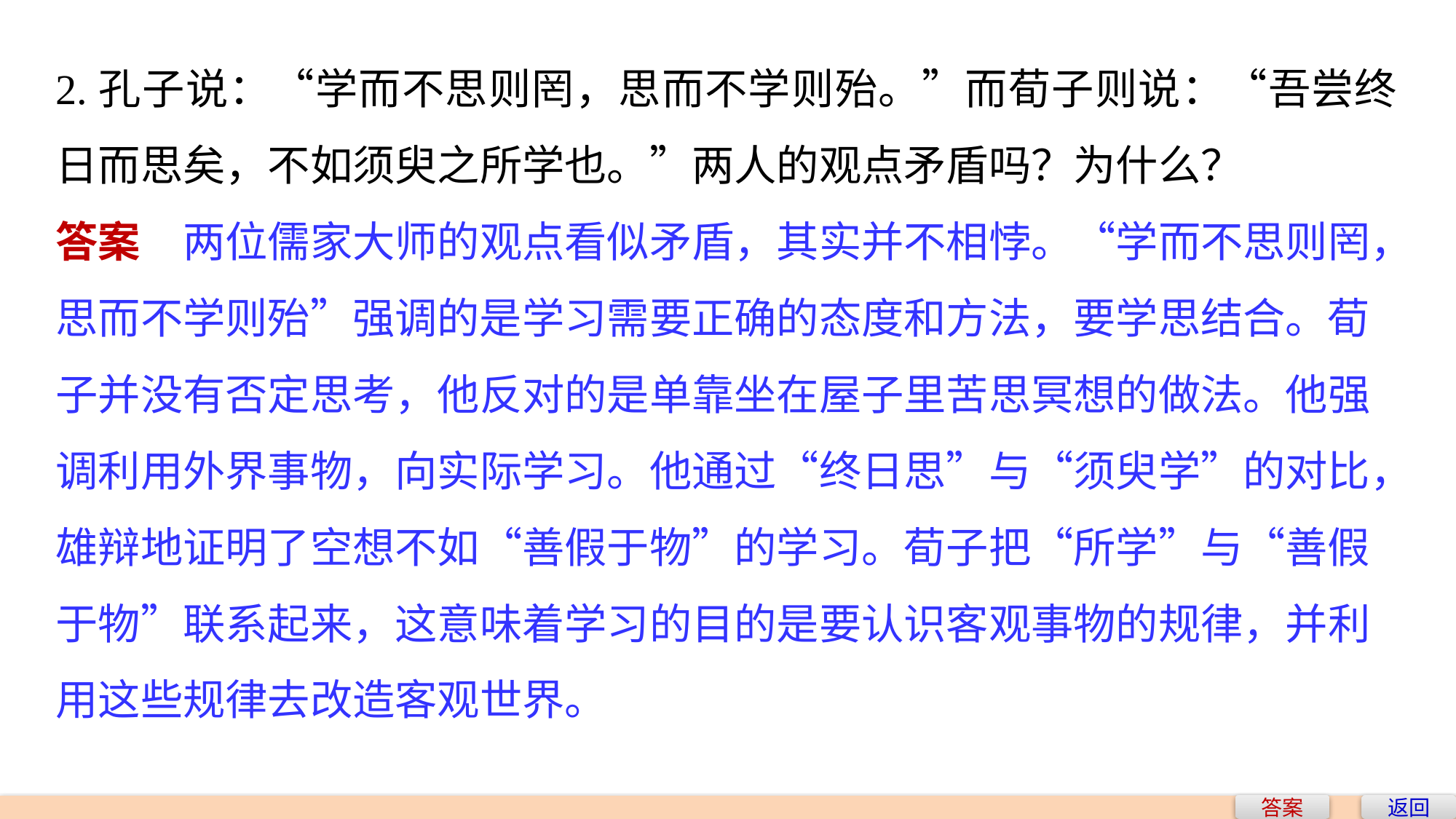

2.孔子说：“学而不思则罔，思而不学则殆。”而荀子则说：“吾尝终日而思矣，不如须臾之所学也。”两人的观点矛盾吗？为什么？
答案　两位儒家大师的观点看似矛盾，其实并不相悖。“学而不思则罔，思而不学则殆”强调的是学习需要正确的态度和方法，要学思结合。荀子并没有否定思考，他反对的是单靠坐在屋子里苦思冥想的做法。他强调利用外界事物，向实际学习。他通过“终日思”与“须臾学”的对比，雄辩地证明了空想不如“善假于物”的学习。荀子把“所学”与“善假于物”联系起来，这意味着学习的目的是要认识客观事物的规律，并利用这些规律去改造客观世界。
答案
返回